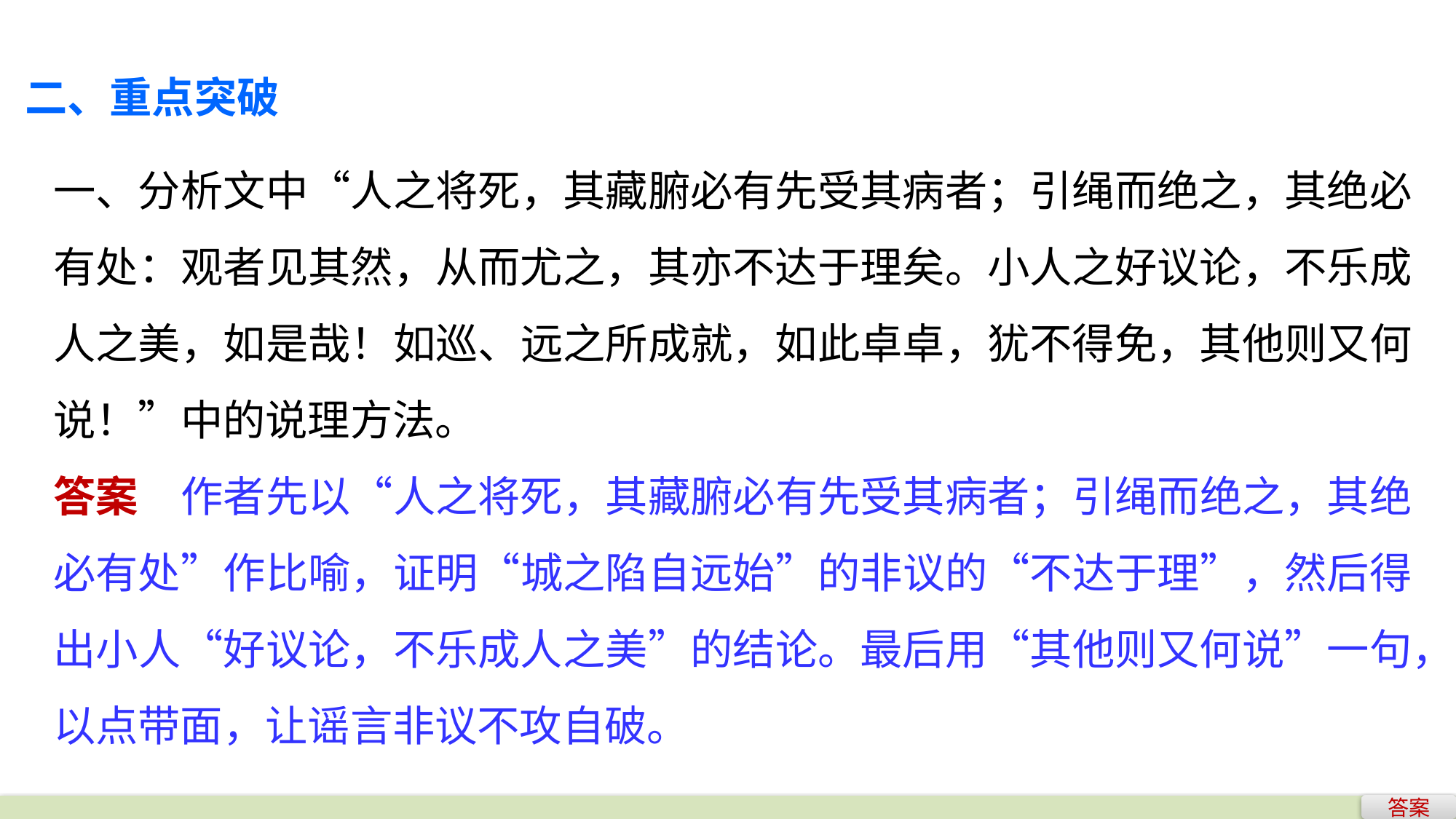

二、重点突破
一、分析文中“人之将死，其藏腑必有先受其病者；引绳而绝之，其绝必有处：观者见其然，从而尤之，其亦不达于理矣。小人之好议论，不乐成人之美，如是哉！如巡、远之所成就，如此卓卓，犹不得免，其他则又何说！”中的说理方法。
答案　作者先以“人之将死，其藏腑必有先受其病者；引绳而绝之，其绝必有处”作比喻，证明“城之陷自远始”的非议的“不达于理”，然后得出小人“好议论，不乐成人之美”的结论。最后用“其他则又何说”一句，以点带面，让谣言非议不攻自破。
答案